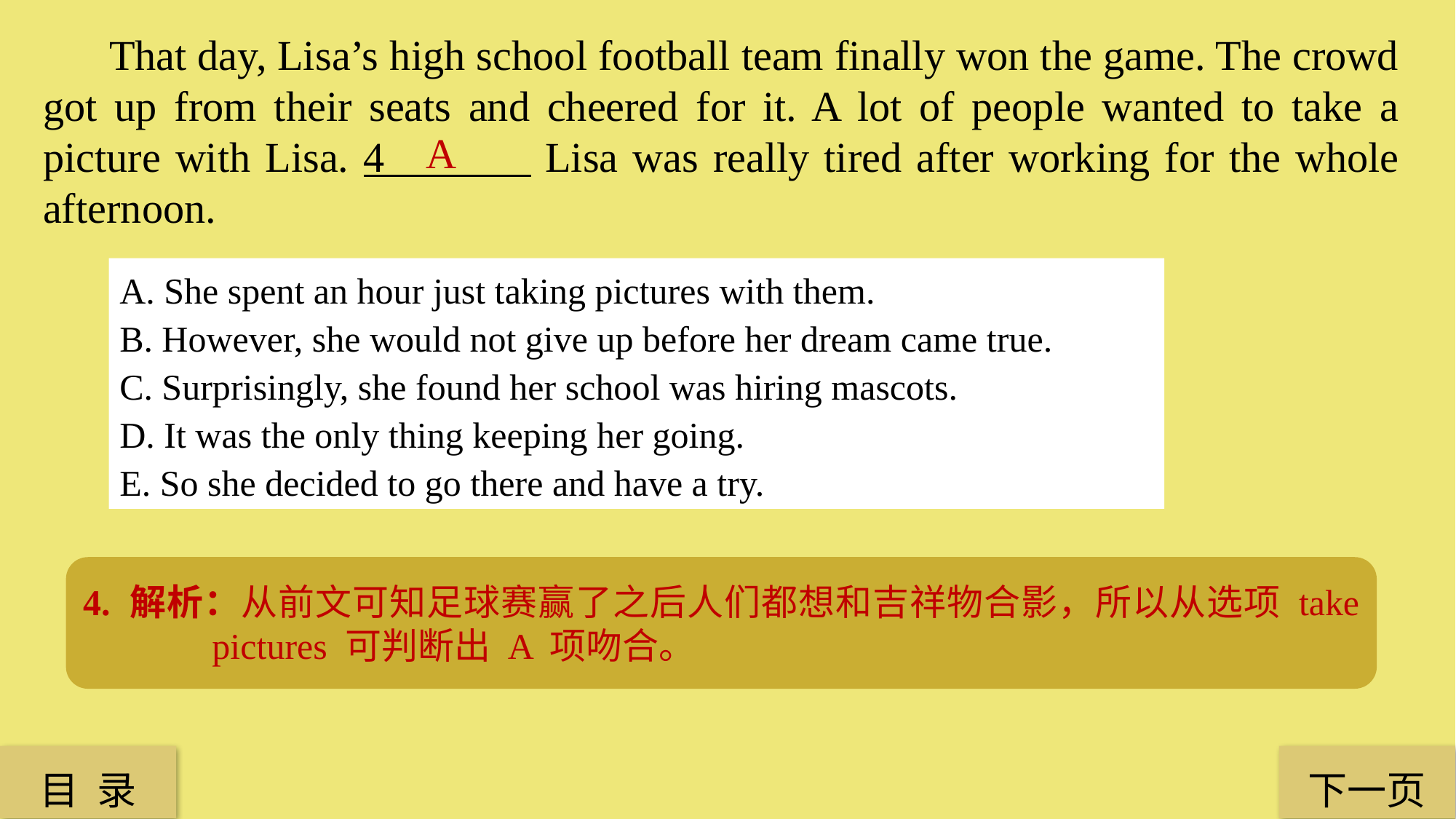

That day, Lisa’s high school football team finally won the game. The crowd got up from their seats and cheered for it. A lot of people wanted to take a picture with Lisa. 4           Lisa was really tired after working for the whole afternoon.
A
A. She spent an hour just taking pictures with them.
B. However, she would not give up before her dream came true.
C. Surprisingly, she found her school was hiring mascots.
D. It was the only thing keeping her going.
E. So she decided to go there and have a try.
4. 解析：从前文可知足球赛赢了之后人们都想和吉祥物合影，所以从选项 take pictures 可判断出 A 项吻合。